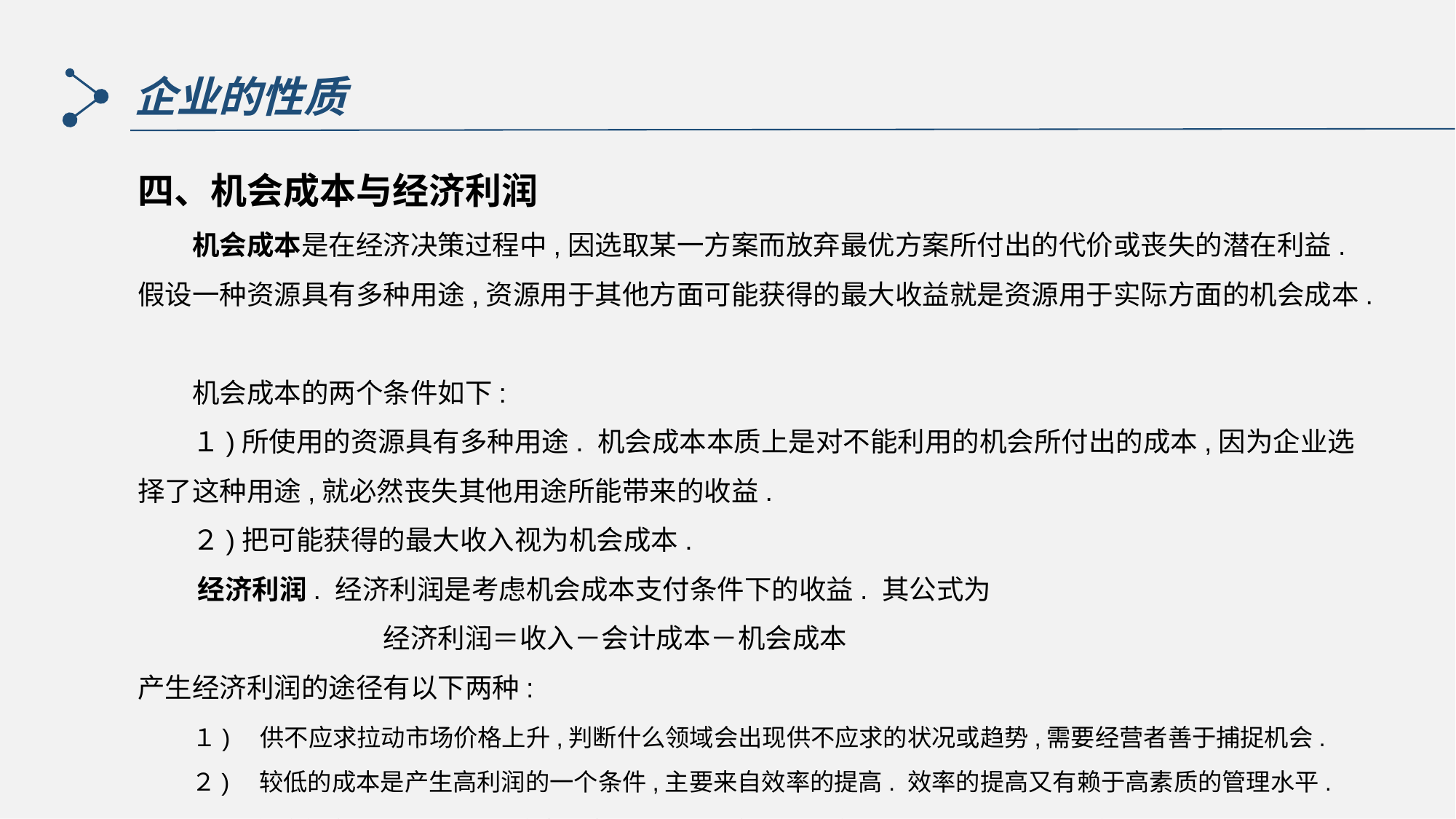

企业的性质
四、机会成本与经济利润
　　机会成本是在经济决策过程中,因选取某一方案而放弃最优方案所付出的代价或丧失的潜在利益. 假设一种资源具有多种用途,资源用于其他方面可能获得的最大收益就是资源用于实际方面的机会成本.
　　机会成本的两个条件如下:
　　１)所使用的资源具有多种用途. 机会成本本质上是对不能利用的机会所付出的成本,因为企业选择了这种用途,就必然丧失其他用途所能带来的收益.
　　２)把可能获得的最大收入视为机会成本.
       经济利润. 经济利润是考虑机会成本支付条件下的收益. 其公式为
　　　　　　　　　经济利润＝收入－会计成本－机会成本
产生经济利润的途径有以下两种:
　　１)　供不应求拉动市场价格上升,判断什么领域会出现供不应求的状况或趋势,需要经营者善于捕捉机会.
　　 ２)　较低的成本是产生高利润的一个条件,主要来自效率的提高. 效率的提高又有赖于高素质的管理水平. 所以,从利润的角度来说,一个成功的企业家，不仅要有发现机会的能力,还要有利用机会的能力.